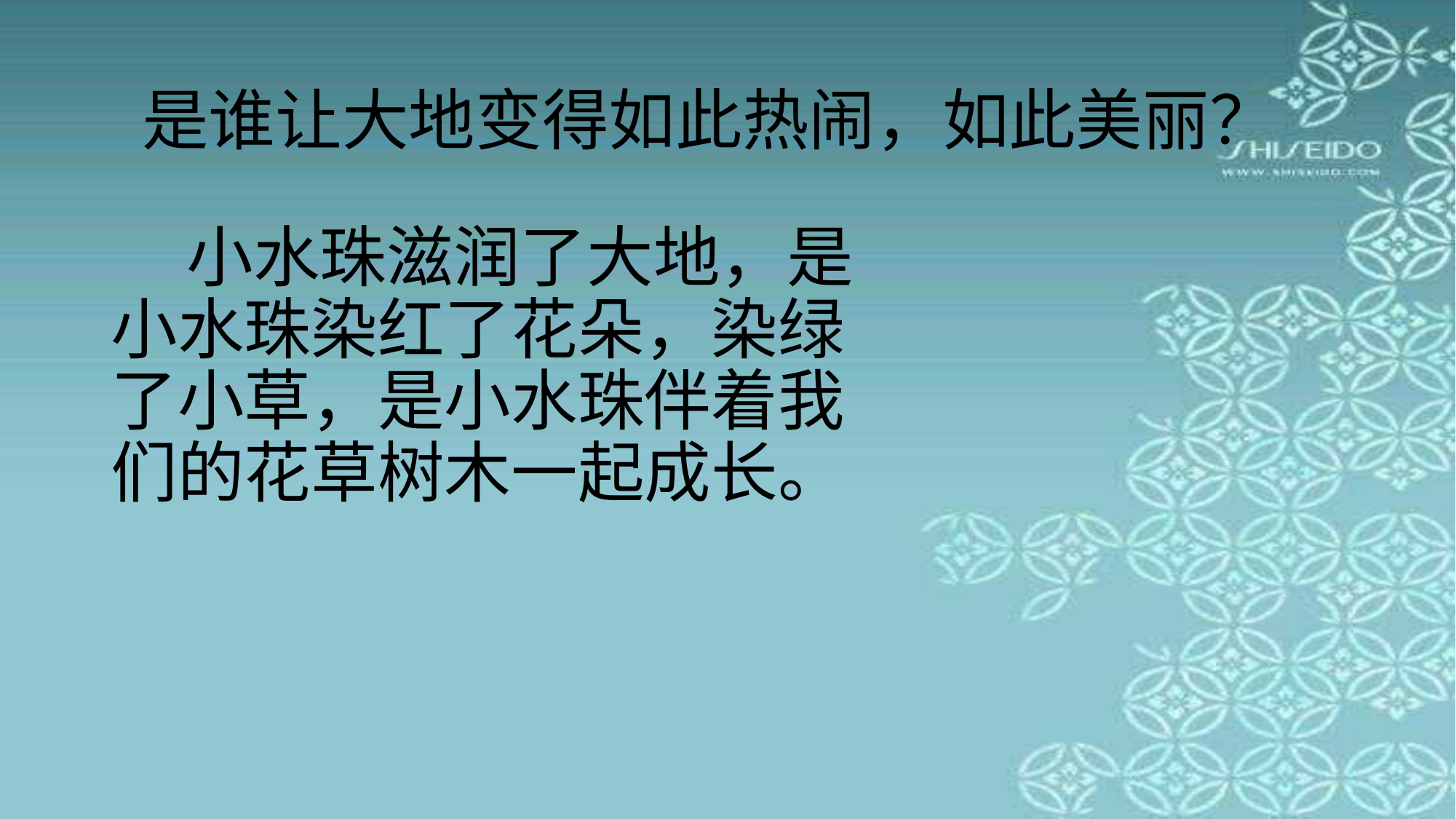

# 是谁让大地变得如此热闹，如此美丽？
    小水珠滋润了大地，是小水珠染红了花朵，染绿了小草，是小水珠伴着我们的花草树木一起成长。